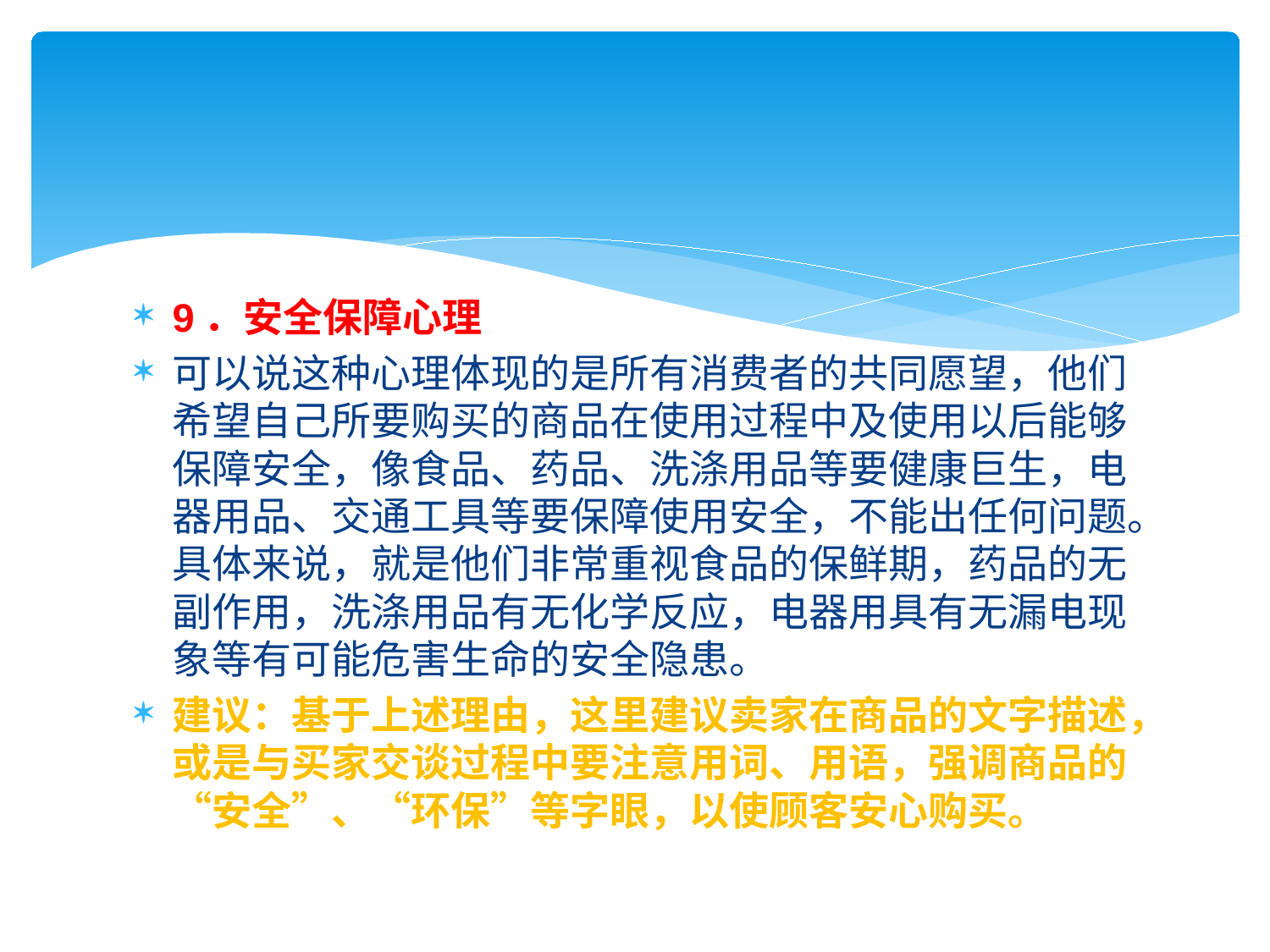

9．安全保障心理
可以说这种心理体现的是所有消费者的共同愿望，他们希望自己所要购买的商品在使用过程中及使用以后能够保障安全，像食品、药品、洗涤用品等要健康巨生，电器用品、交通工具等要保障使用安全，不能出任何问题。具体来说，就是他们非常重视食品的保鲜期，药品的无副作用，洗涤用品有无化学反应，电器用具有无漏电现象等有可能危害生命的安全隐患。
建议：基于上述理由，这里建议卖家在商品的文字描述，或是与买家交谈过程中要注意用词、用语，强调商品的“安全”、“环保”等字眼，以使顾客安心购买。